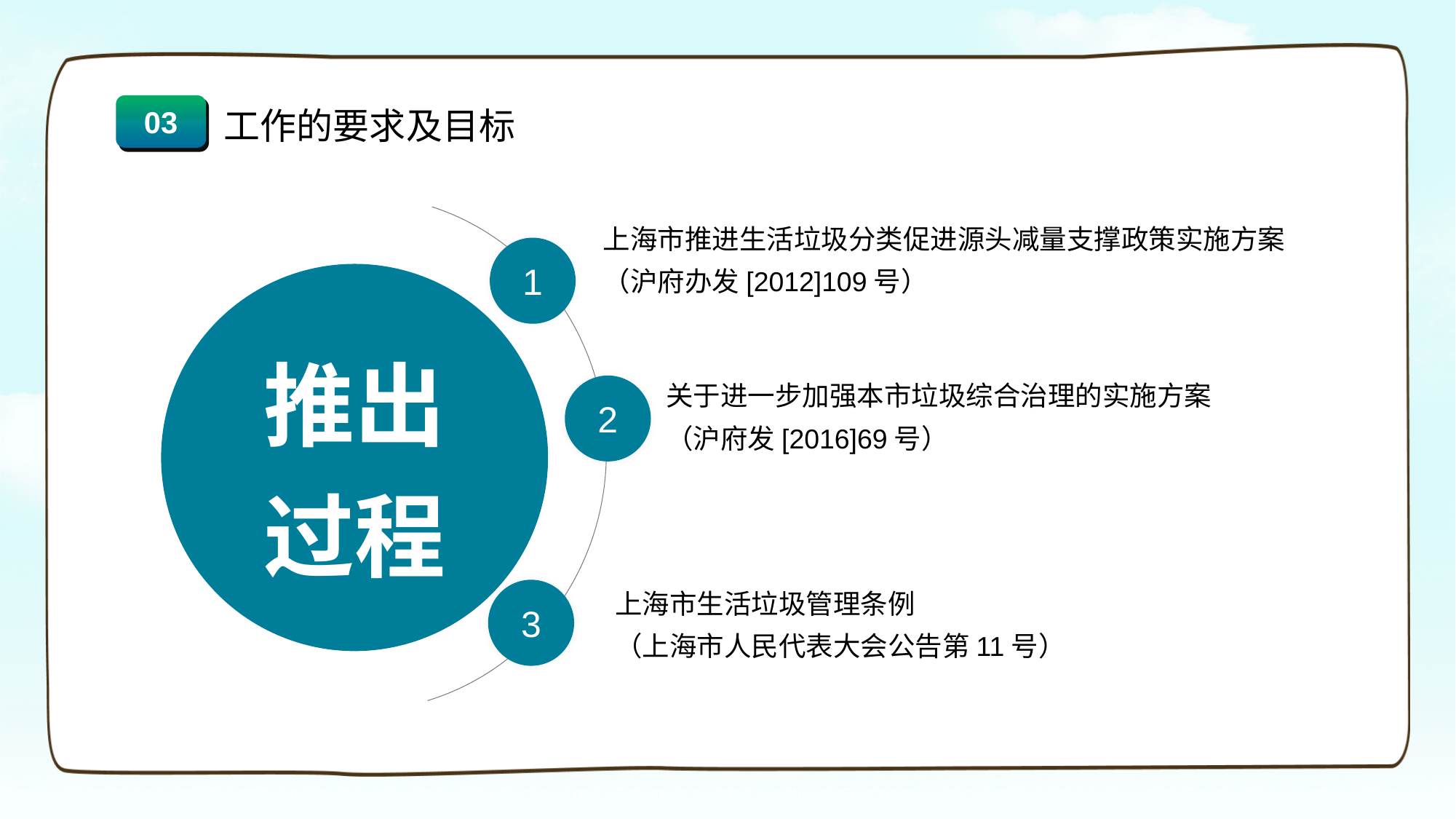

03
工作的要求及目标

上海市推进生活垃圾分类促进源头减量支撑政策实施方案
（沪府办发[2012]109号）
1
推出
过程
关于进一步加强本市垃圾综合治理的实施方案
（沪府发[2016]69号）
2
上海市生活垃圾管理条例
（上海市人民代表大会公告第11号）
3